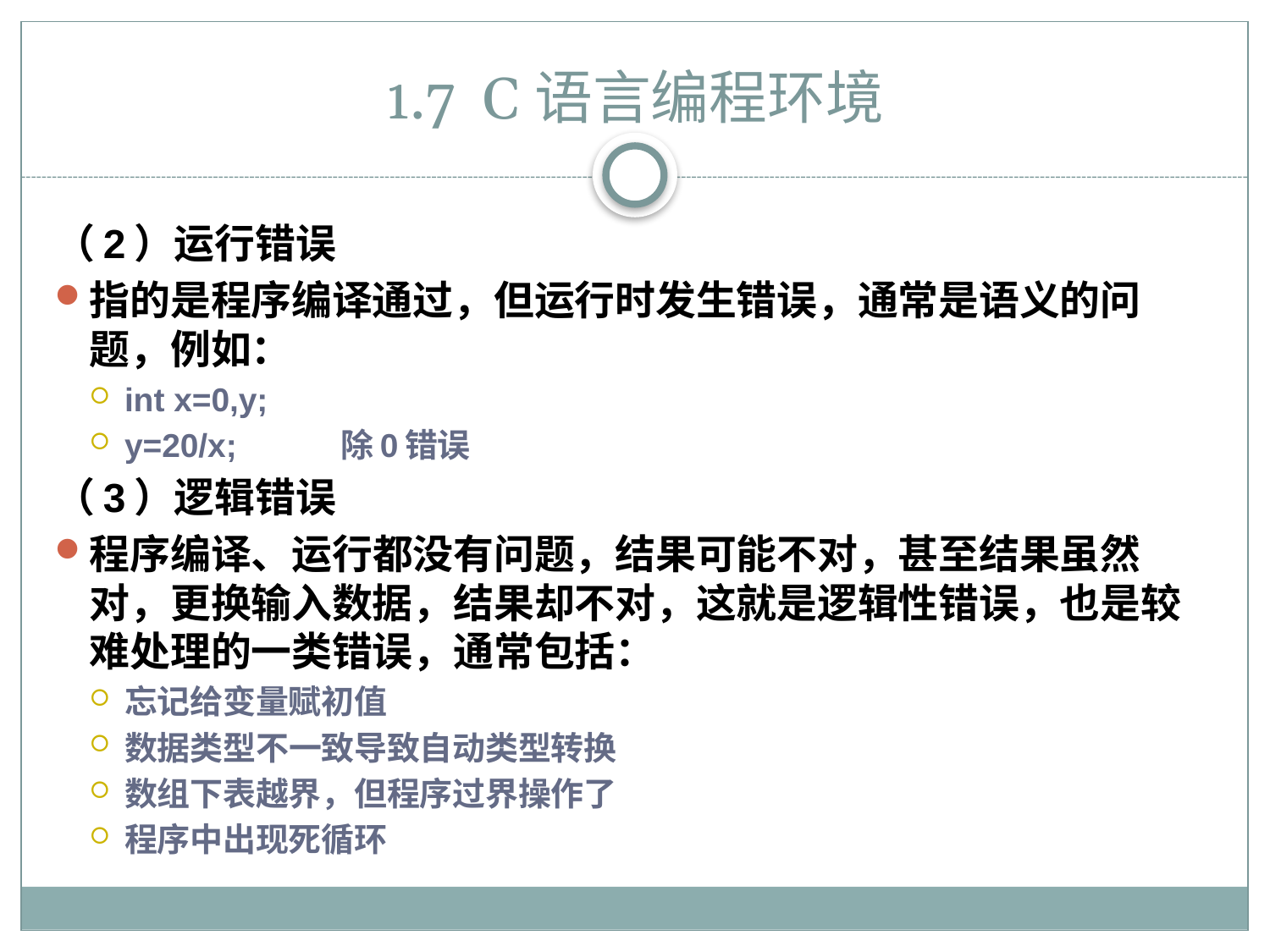

# 1.7  C语言编程环境
（2）运行错误
指的是程序编译通过，但运行时发生错误，通常是语义的问题，例如：
int x=0,y;
y=20/x;			除0错误
（3）逻辑错误
程序编译、运行都没有问题，结果可能不对，甚至结果虽然对，更换输入数据，结果却不对，这就是逻辑性错误，也是较难处理的一类错误，通常包括：
忘记给变量赋初值
数据类型不一致导致自动类型转换
数组下表越界，但程序过界操作了
程序中出现死循环